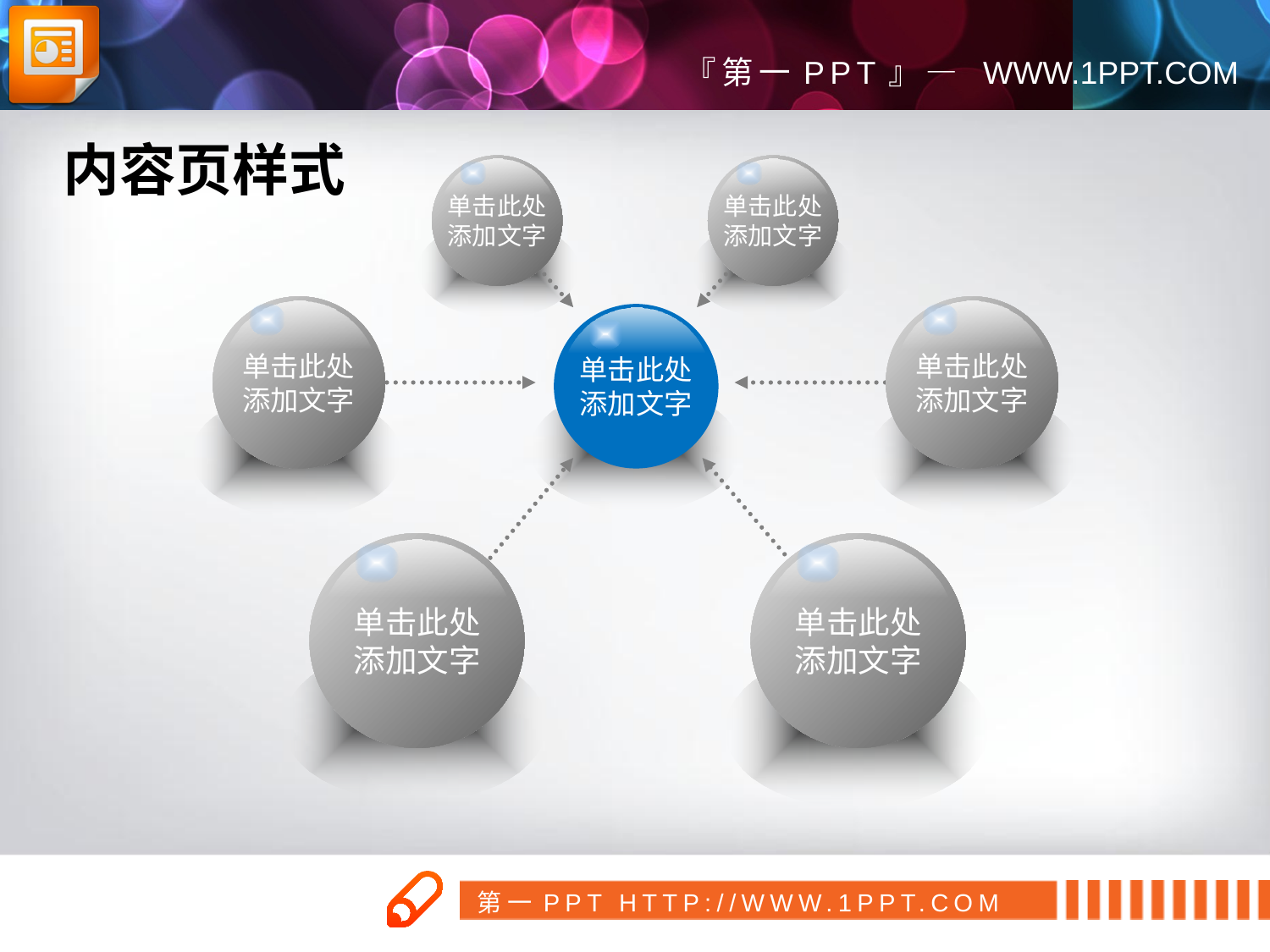

内容页样式
单击此处
添加文字

单击此处
添加文字

单击此处
添加文字

单击此处
添加文字

单击此处
添加文字

单击此处
添加文字

单击此处
添加文字